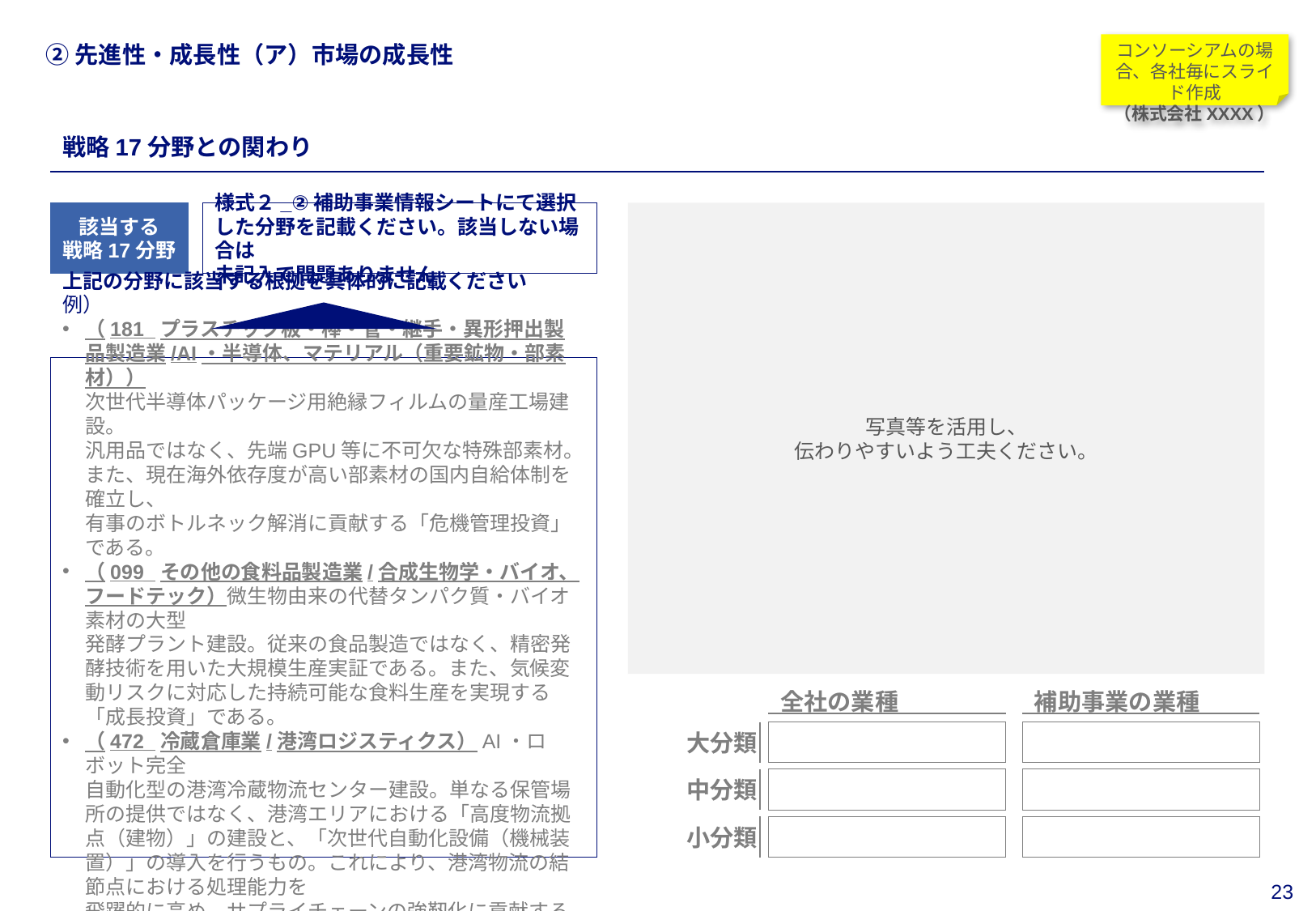

当スライドは作成任意
（戦略17分野での
加点を希望の場合は
必須）
#
②先進性・成長性（ア）市場の成長性
コンソーシアムの場合、各社毎にスライド作成
（株式会社XXXX）
戦略17分野との関わり
該当する
戦略17分野
様式２_②補助事業情報シートにて選択した分野を記載ください。該当しない場合は
未記入で問題ありません
写真等を活用し、
伝わりやすいよう工夫ください。

上記の分野に該当する根拠を具体的に記載ください
例）
（181_プラスチック板・棒・管・継手・異形押出製品製造業/AI・半導体、マテリアル（重要鉱物・部素材））
次世代半導体パッケージ用絶縁フィルムの量産工場建設。
汎用品ではなく、先端GPU等に不可欠な特殊部素材。また、現在海外依存度が高い部素材の国内自給体制を確立し、
有事のボトルネック解消に貢献する「危機管理投資」である。
（099_その他の食料品製造業/合成生物学・バイオ、フードテック）微生物由来の代替タンパク質・バイオ素材の大型
発酵プラント建設。従来の食品製造ではなく、精密発酵技術を用いた大規模生産実証である。また、気候変動リスクに対応した持続可能な食料生産を実現する「成長投資」である。
（472_冷蔵倉庫業/港湾ロジスティクス）AI・ロボット完全
自動化型の港湾冷蔵物流センター建設。単なる保管場所の提供ではなく、港湾エリアにおける「高度物流拠点（建物）」の建設と、「次世代自動化設備（機械装置）」の導入を行うもの。これにより、港湾物流の結節点における処理能力を
飛躍的に高め、サプライチェーンの強靭化に貢献する。
等
全社の業種
補助事業の業種
大分類

中分類

小分類